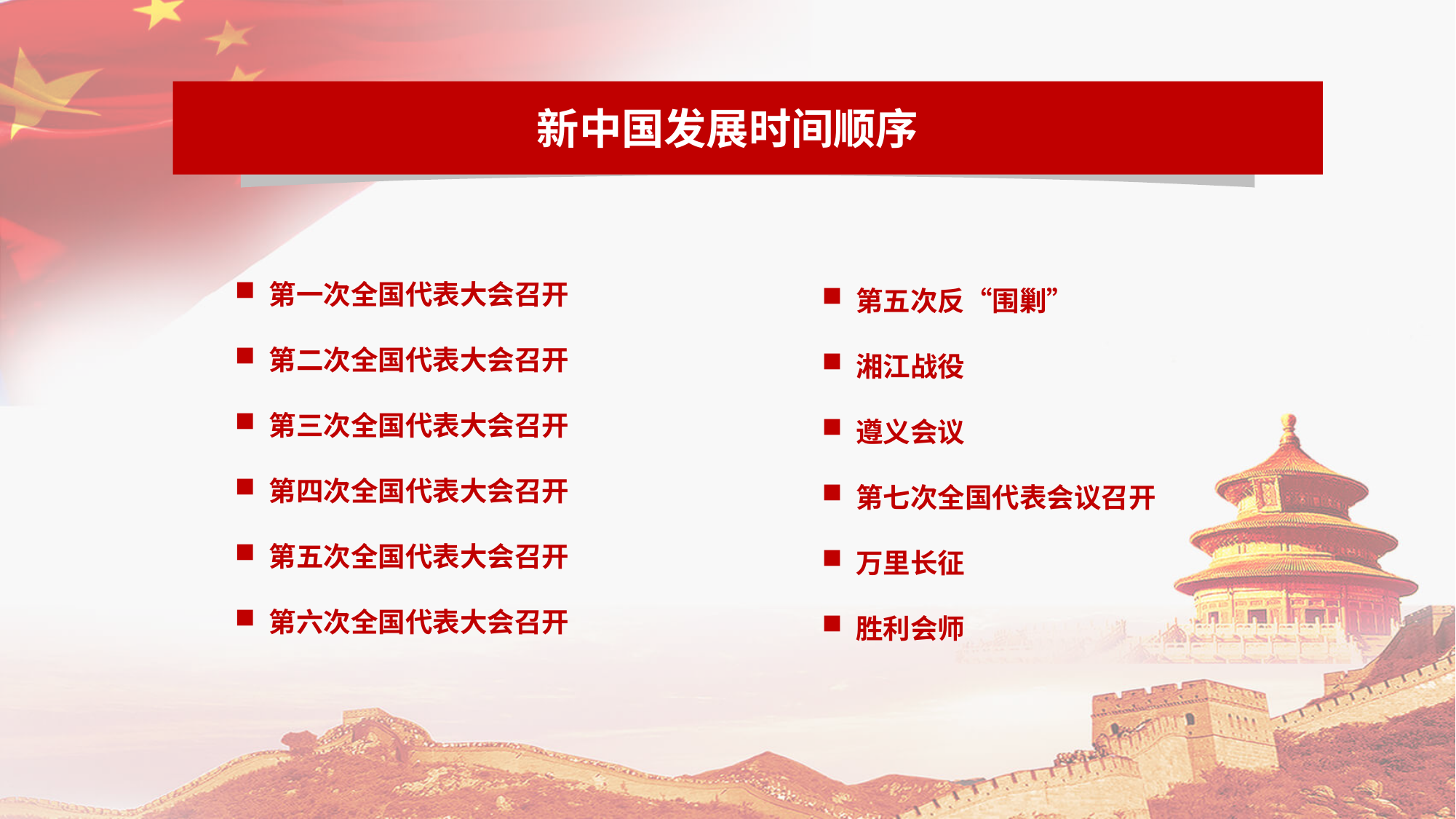

新中国发展时间顺序
第一次全国代表大会召开
第二次全国代表大会召开
第三次全国代表大会召开
第四次全国代表大会召开
第五次全国代表大会召开
第六次全国代表大会召开
第五次反“围剿”
湘江战役
遵义会议
第七次全国代表会议召开
万里长征
胜利会师